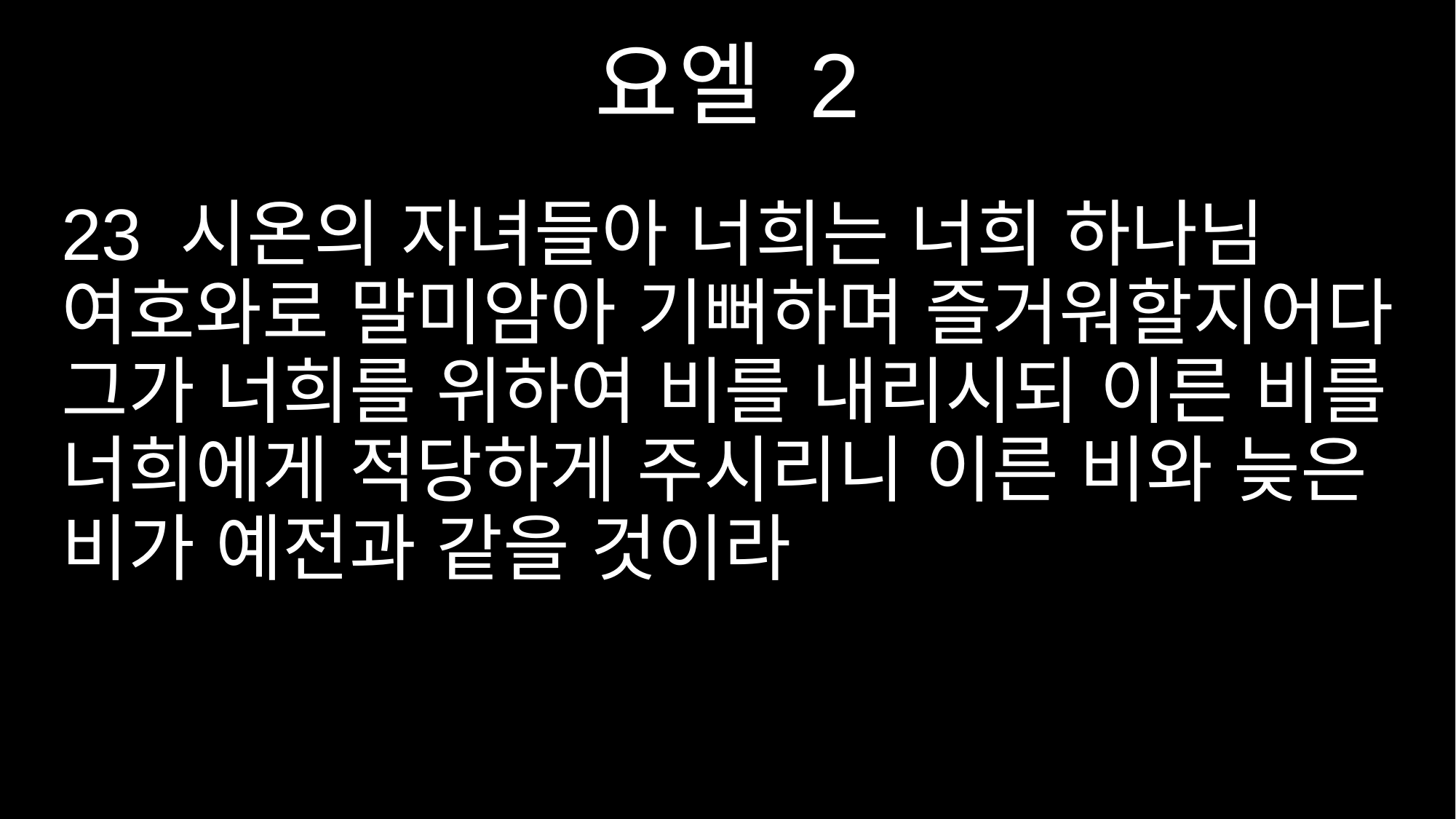

요엘 2
23 시온의 자녀들아 너희는 너희 하나님 여호와로 말미암아 기뻐하며 즐거워할지어다 그가 너희를 위하여 비를 내리시되 이른 비를 너희에게 적당하게 주시리니 이른 비와 늦은 비가 예전과 같을 것이라